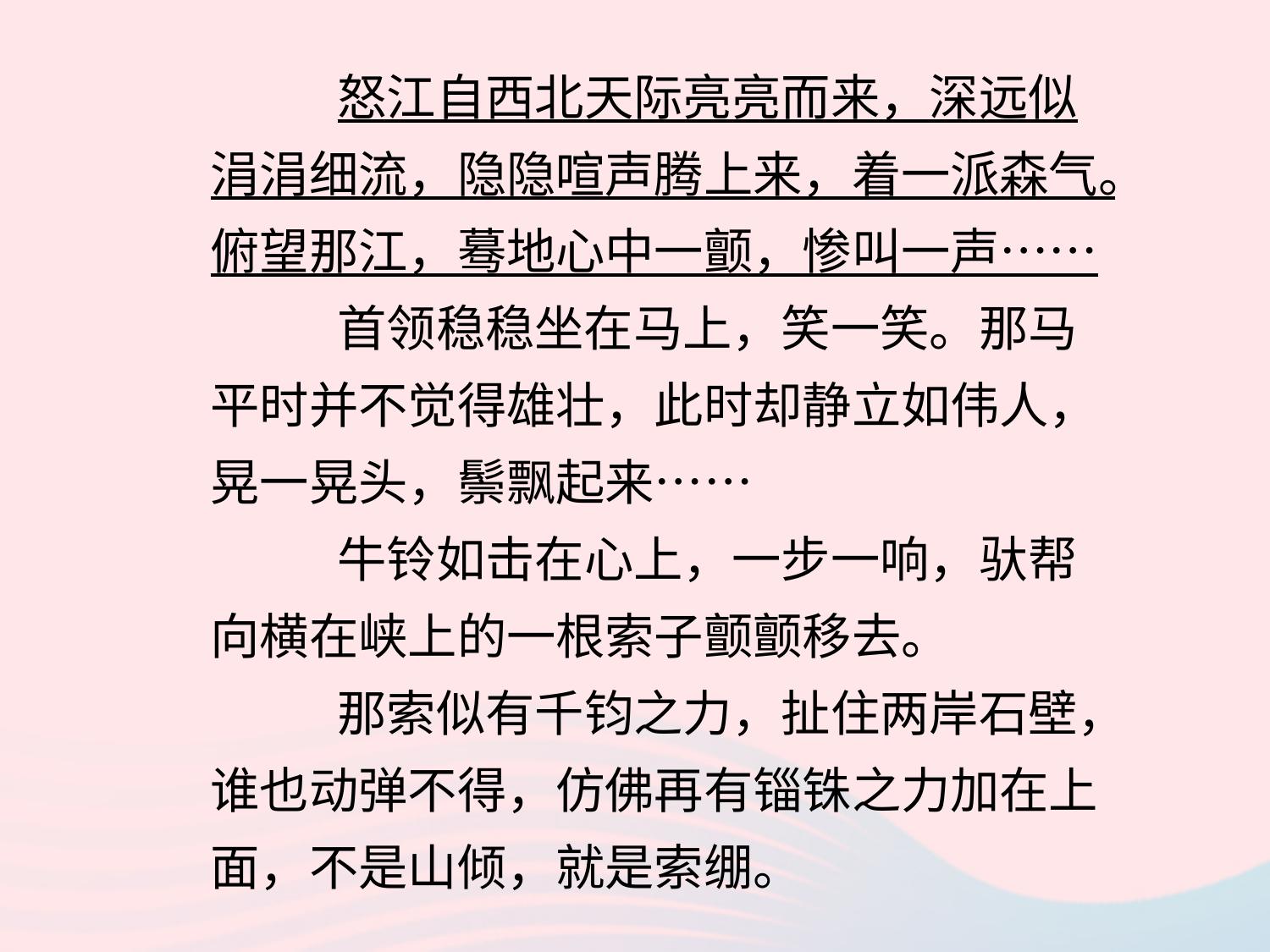

怒江自西北天际亮亮而来，深远似涓涓细流，隐隐喧声腾上来，着一派森气。俯望那江，蓦地心中一颤，惨叫一声……
	首领稳稳坐在马上，笑一笑。那马平时并不觉得雄壮，此时却静立如伟人，晃一晃头，鬃飘起来……
	牛铃如击在心上，一步一响，驮帮向横在峡上的一根索子颤颤移去。
	那索似有千钧之力，扯住两岸石壁，谁也动弹不得，仿佛再有锱铢之力加在上面，不是山倾，就是索绷。